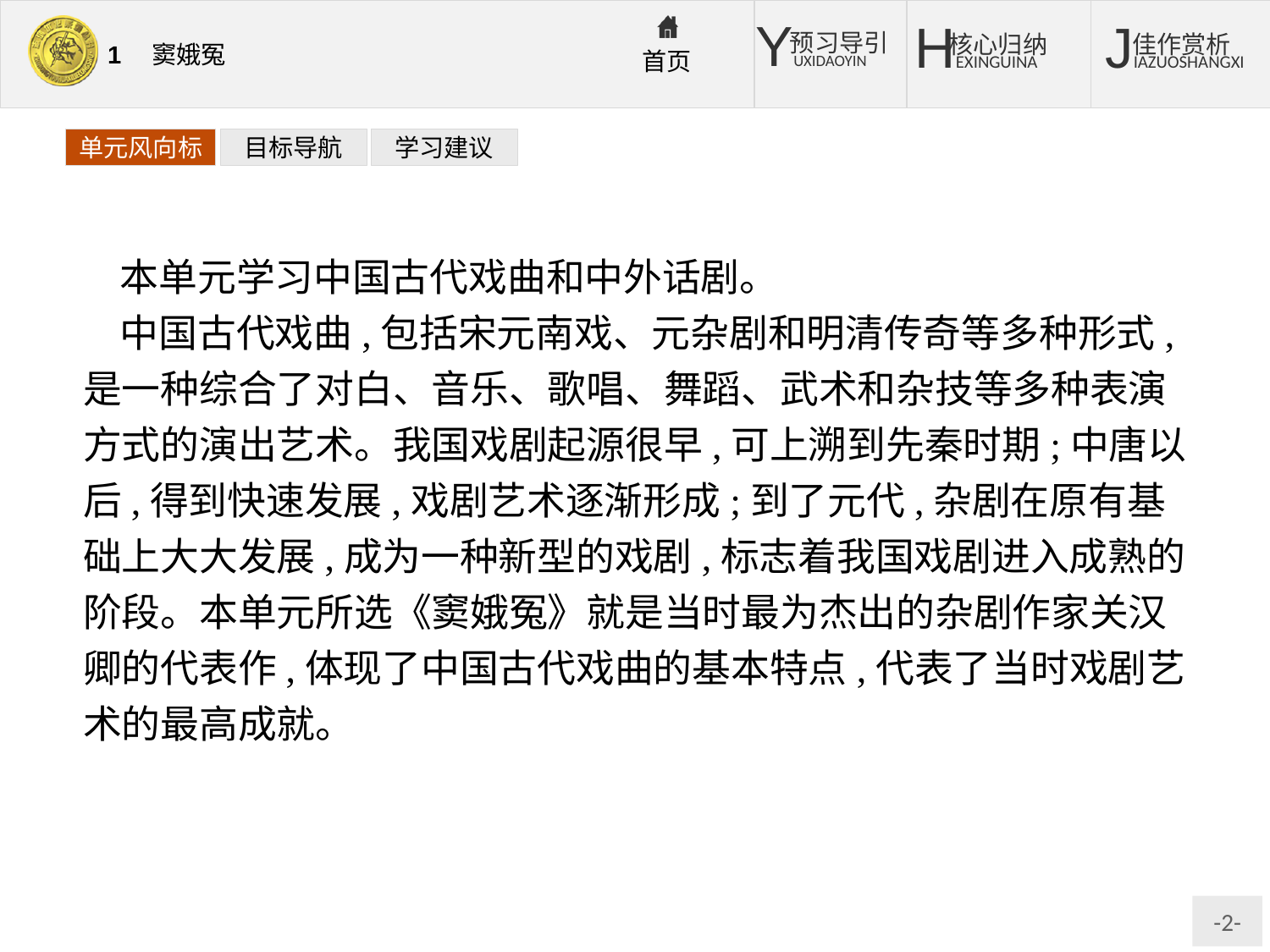

单元风向标
目标导航
学习建议
本单元学习中国古代戏曲和中外话剧。
中国古代戏曲,包括宋元南戏、元杂剧和明清传奇等多种形式,是一种综合了对白、音乐、歌唱、舞蹈、武术和杂技等多种表演方式的演出艺术。我国戏剧起源很早,可上溯到先秦时期;中唐以后,得到快速发展,戏剧艺术逐渐形成;到了元代,杂剧在原有基础上大大发展,成为一种新型的戏剧,标志着我国戏剧进入成熟的阶段。本单元所选《窦娥冤》就是当时最为杰出的杂剧作家关汉卿的代表作,体现了中国古代戏曲的基本特点,代表了当时戏剧艺术的最高成就。